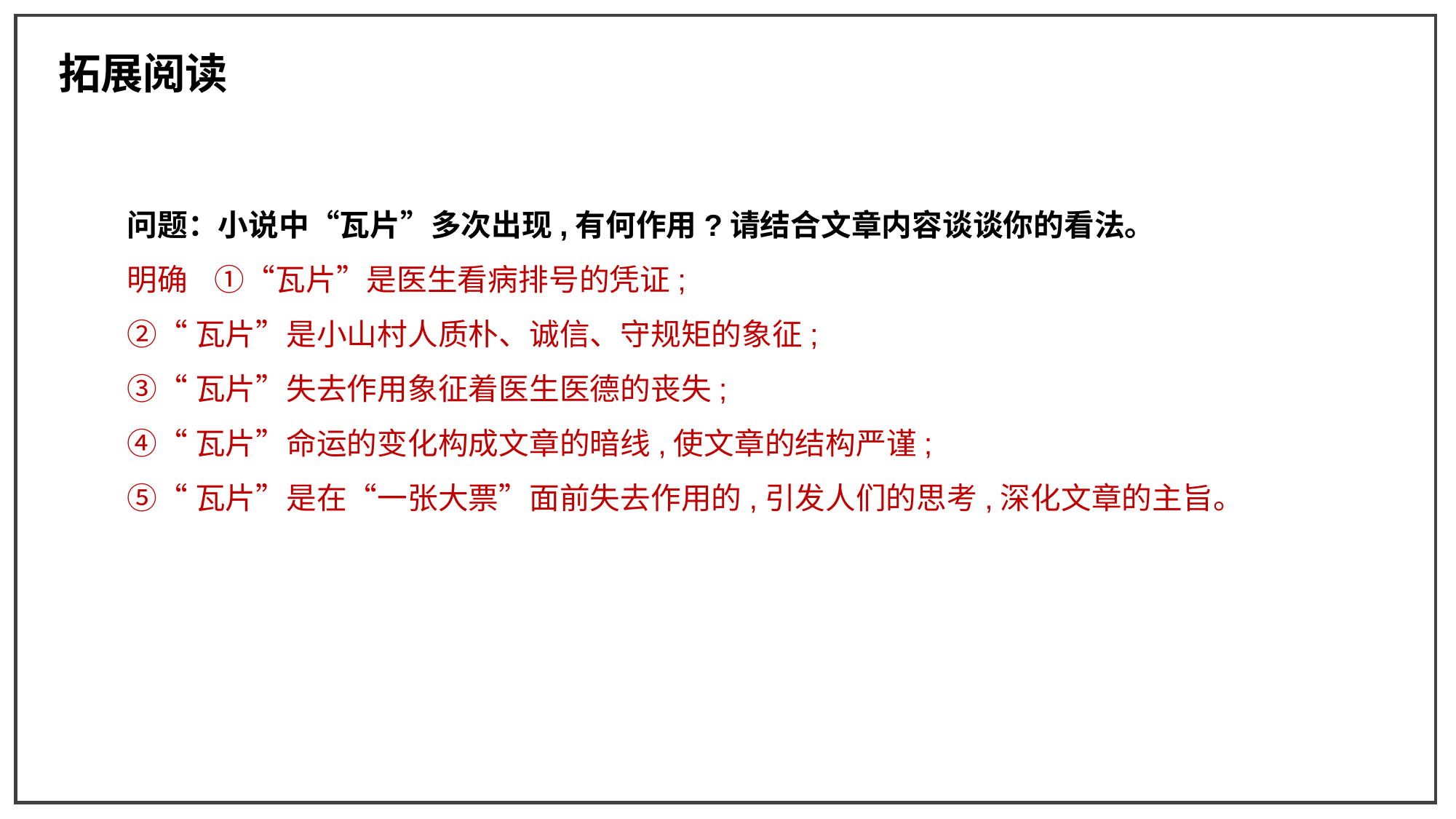

拓展阅读
问题：小说中“瓦片”多次出现,有何作用?请结合文章内容谈谈你的看法。
明确    ①“瓦片”是医生看病排号的凭证;
②“瓦片”是小山村人质朴、诚信、守规矩的象征;
③“瓦片”失去作用象征着医生医德的丧失;
④“瓦片”命运的变化构成文章的暗线,使文章的结构严谨;
⑤“瓦片”是在“一张大票”面前失去作用的,引发人们的思考,深化文章的主旨。